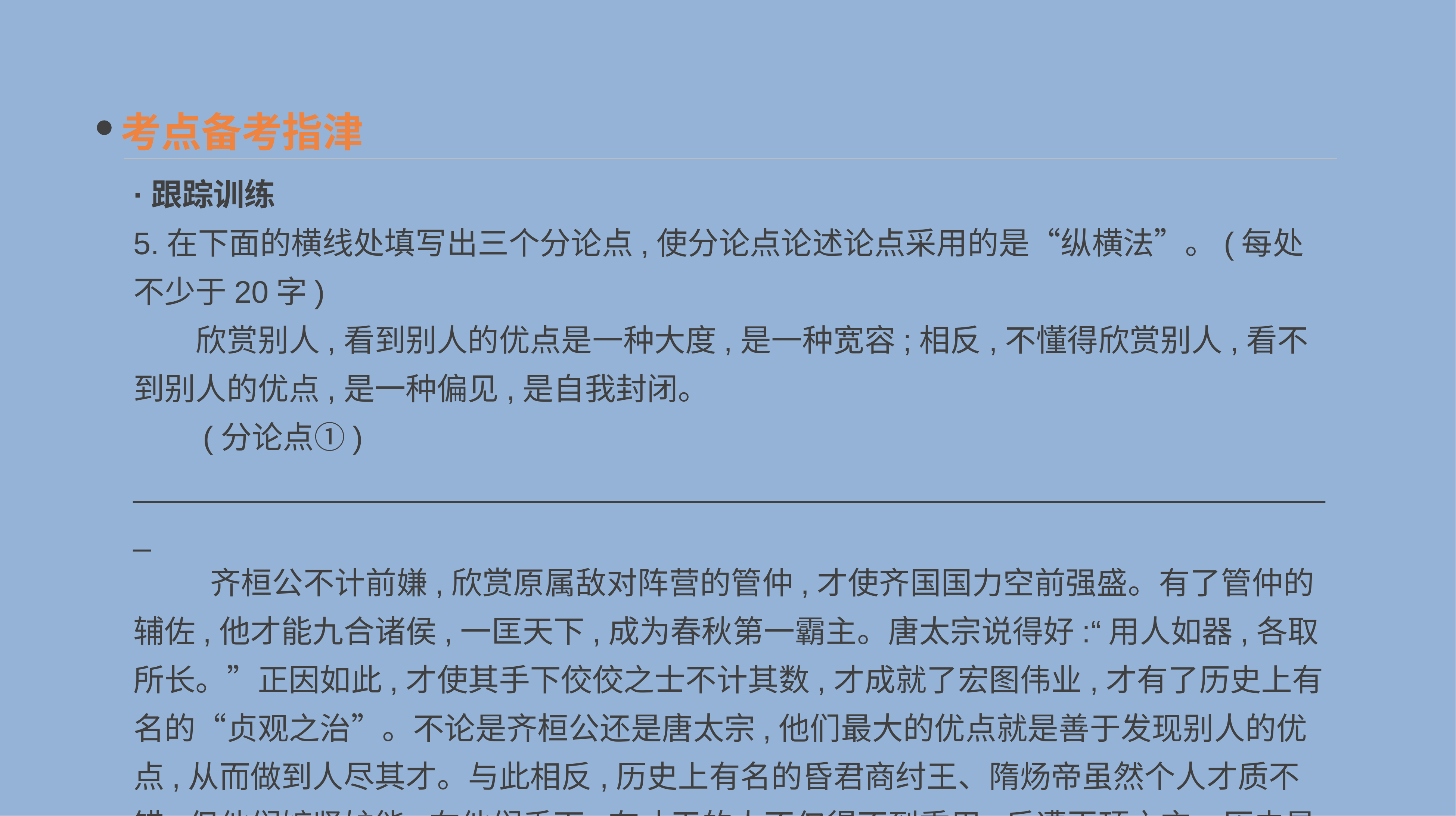

考点备考指津

·跟踪训练
5.在下面的横线处填写出三个分论点,使分论点论述论点采用的是“纵横法”。(每处不少于20字)
　　欣赏别人,看到别人的优点是一种大度,是一种宽容;相反,不懂得欣赏别人,看不到别人的优点,是一种偏见,是自我封闭。
　　(分论点①) ______________________________________________________________________
 　　齐桓公不计前嫌,欣赏原属敌对阵营的管仲,才使齐国国力空前强盛。有了管仲的辅佐,他才能九合诸侯,一匡天下,成为春秋第一霸主。唐太宗说得好:“用人如器,各取所长。”正因如此,才使其手下佼佼之士不计其数,才成就了宏图伟业,才有了历史上有名的“贞观之治”。不论是齐桓公还是唐太宗,他们最大的优点就是善于发现别人的优点,从而做到人尽其才。与此相反,历史上有名的昏君商纣王、隋炀帝虽然个人才质不错,但他们嫉贤妒能,在他们手下,有才干的人不仅得不到重用,反遭灭顶之灾。历史是一面镜子,照出先贤优良品质的同时,也让我们看清了昏庸之人的丑恶嘴脸。